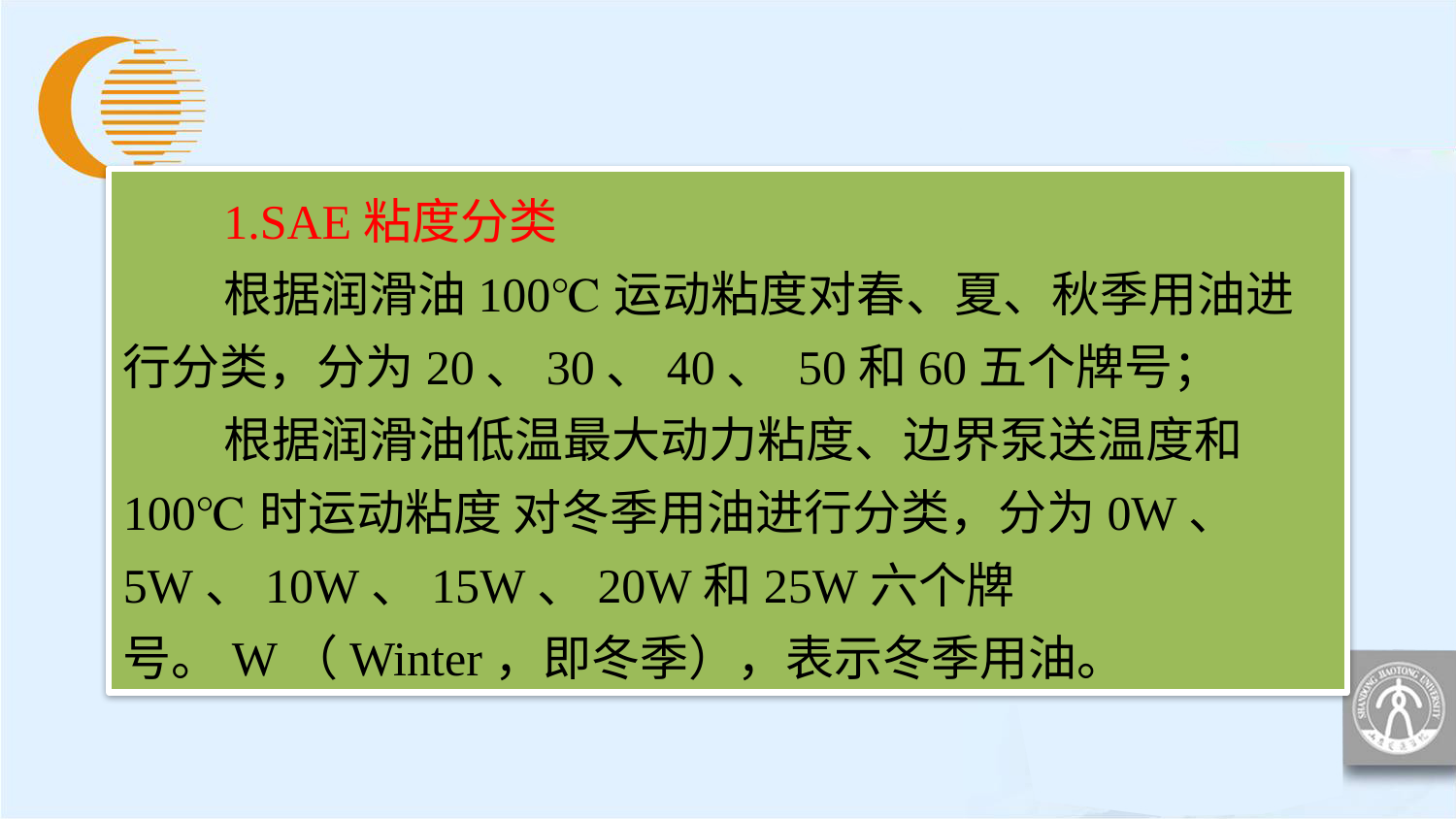

1.SAE粘度分类
根据润滑油100℃运动粘度对春、夏、秋季用油进行分类，分为20、30、40、 50和60五个牌号；
根据润滑油低温最大动力粘度、边界泵送温度和100℃时运动粘度 对冬季用油进行分类，分为0W、 5W、10W、15W、20W和25W六个牌号。W（Winter，即冬季），表示冬季用油。